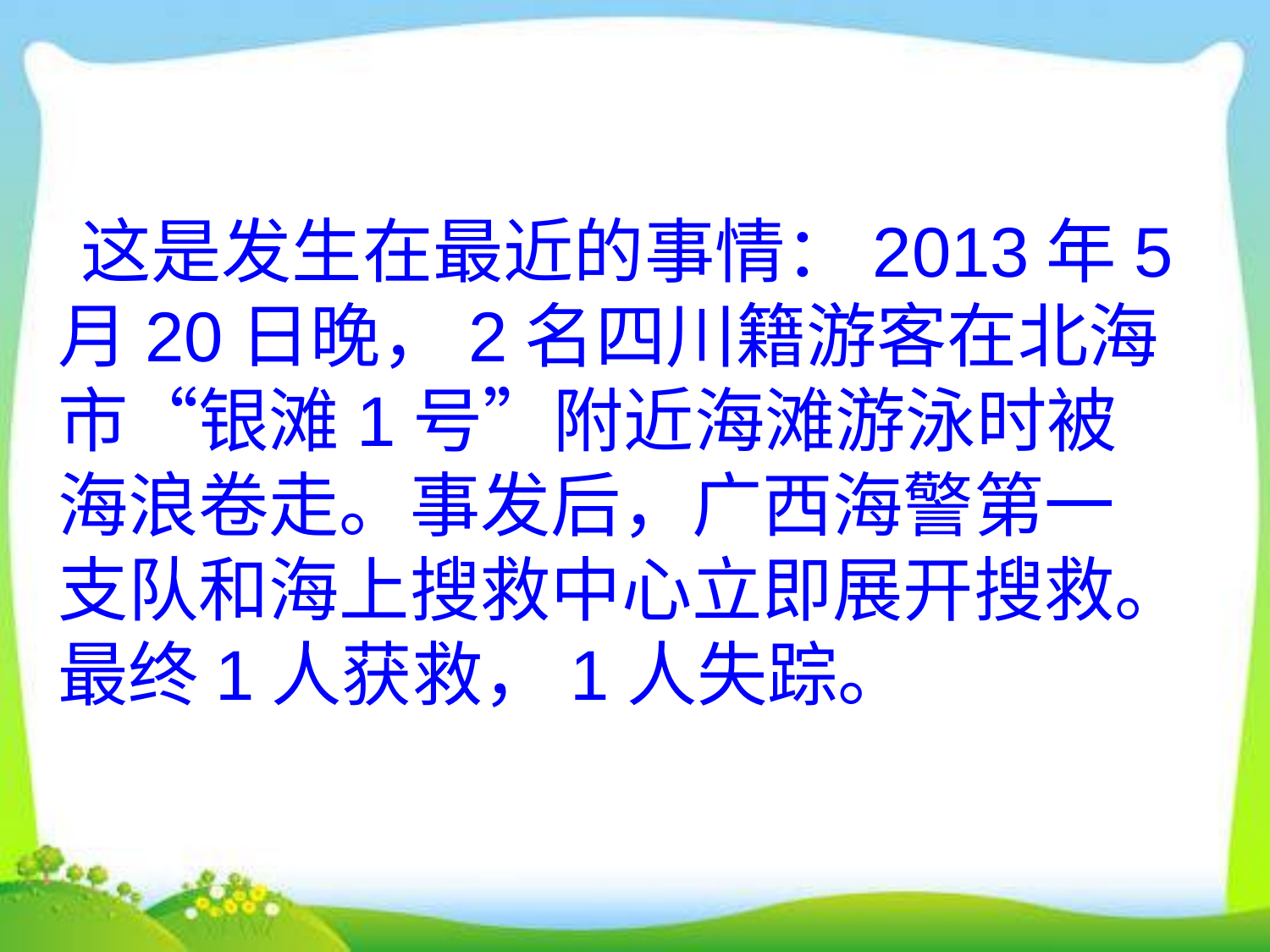

# 这是发生在最近的事情：2013年5月20日晚，2名四川籍游客在北海市“银滩1号”附近海滩游泳时被海浪卷走。事发后，广西海警第一支队和海上搜救中心立即展开搜救。最终1人获救，1人失踪。